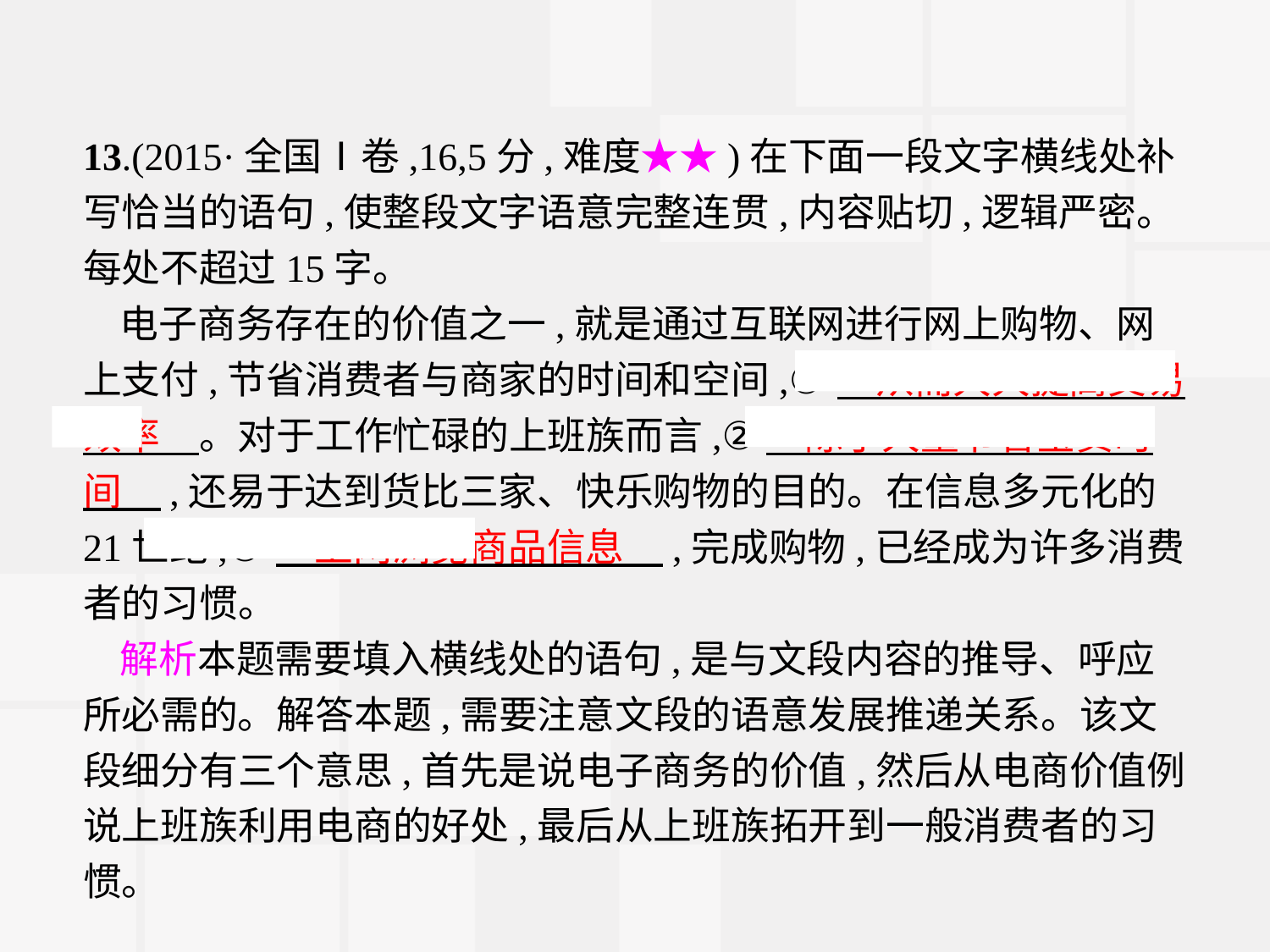

13.(2015·全国Ⅰ卷,16,5分,难度★★)在下面一段文字横线处补写恰当的语句,使整段文字语意完整连贯,内容贴切,逻辑严密。每处不超过15字。
电子商务存在的价值之一,就是通过互联网进行网上购物、网上支付,节省消费者与商家的时间和空间,①　从而大大提高交易效率　。对于工作忙碌的上班族而言,②　除了大量节省宝贵时间　,还易于达到货比三家、快乐购物的目的。在信息多元化的21世纪,③　上网浏览商品信息　,完成购物,已经成为许多消费者的习惯。
解析本题需要填入横线处的语句,是与文段内容的推导、呼应所必需的。解答本题,需要注意文段的语意发展推递关系。该文段细分有三个意思,首先是说电子商务的价值,然后从电商价值例说上班族利用电商的好处,最后从上班族拓开到一般消费者的习惯。